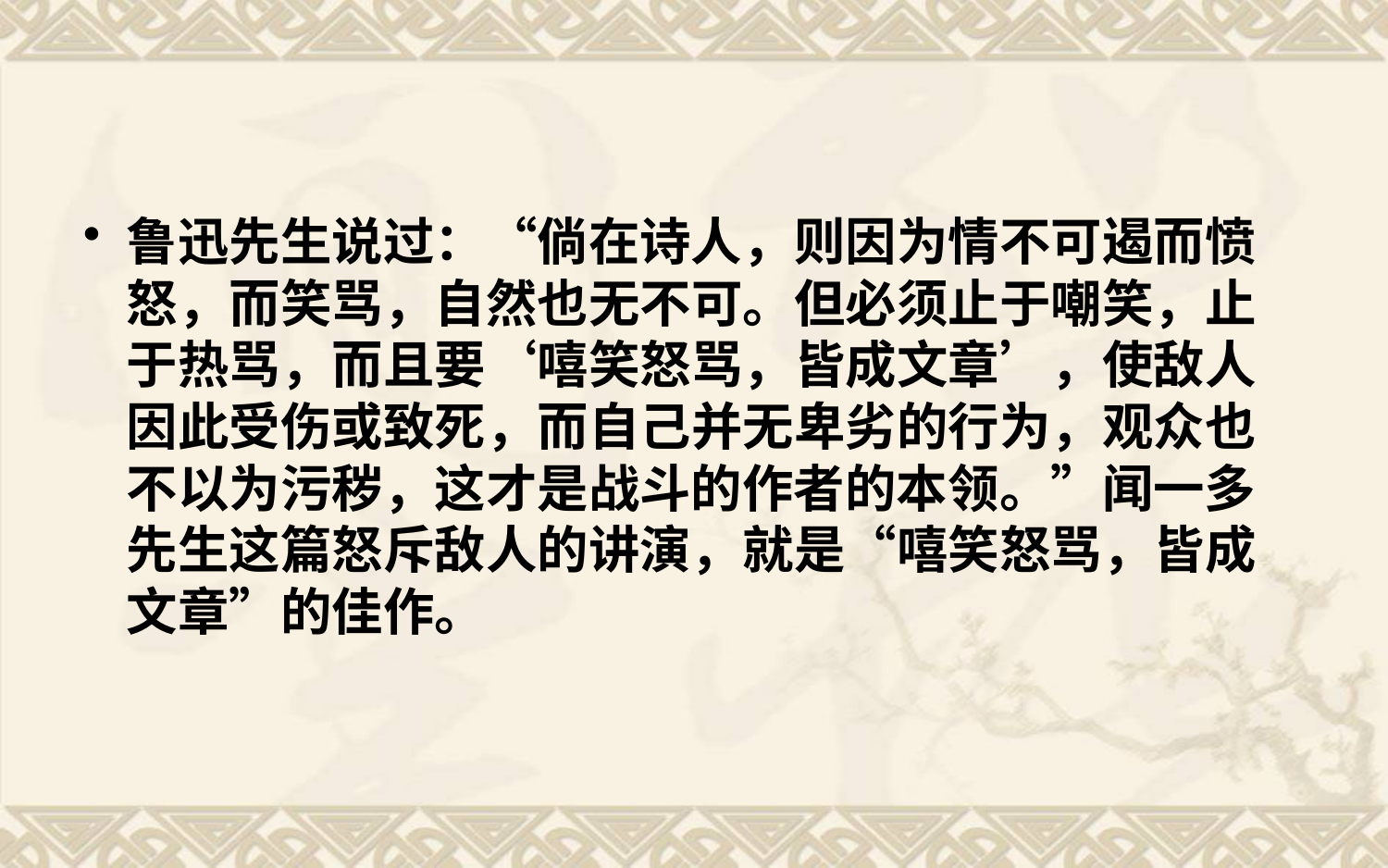

#
鲁迅先生说过：“倘在诗人，则因为情不可遏而愤怒，而笑骂，自然也无不可。但必须止于嘲笑，止于热骂，而且要‘嘻笑怒骂，皆成文章’，使敌人因此受伤或致死，而自己并无卑劣的行为，观众也不以为污秽，这才是战斗的作者的本领。”闻一多先生这篇怒斥敌人的讲演，就是“嘻笑怒骂，皆成文章”的佳作。